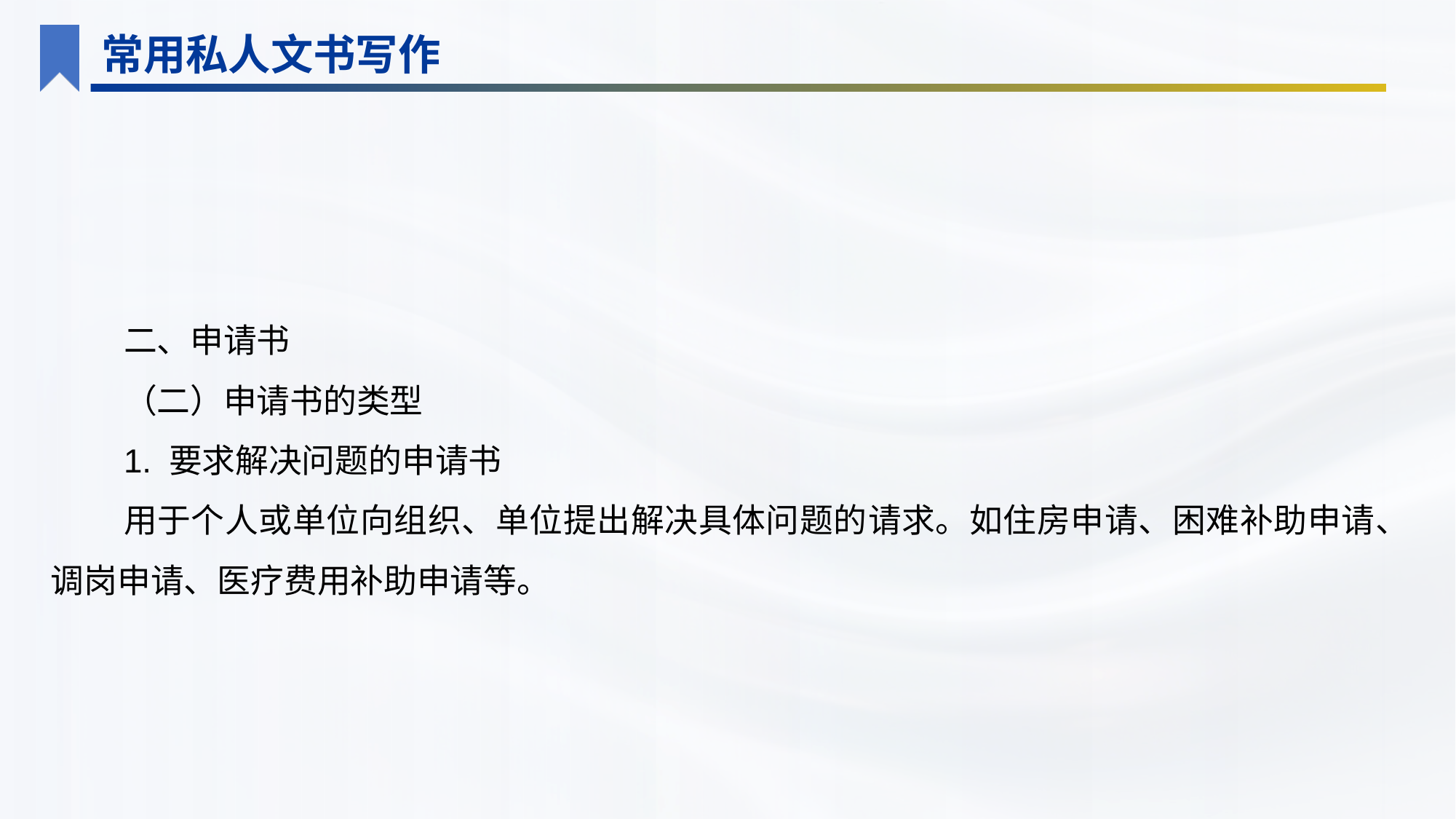

常用私人文书写作
二、申请书
（二）申请书的类型
1. 要求解决问题的申请书
用于个人或单位向组织、单位提出解决具体问题的请求。如住房申请、困难补助申请、调岗申请、医疗费用补助申请等。